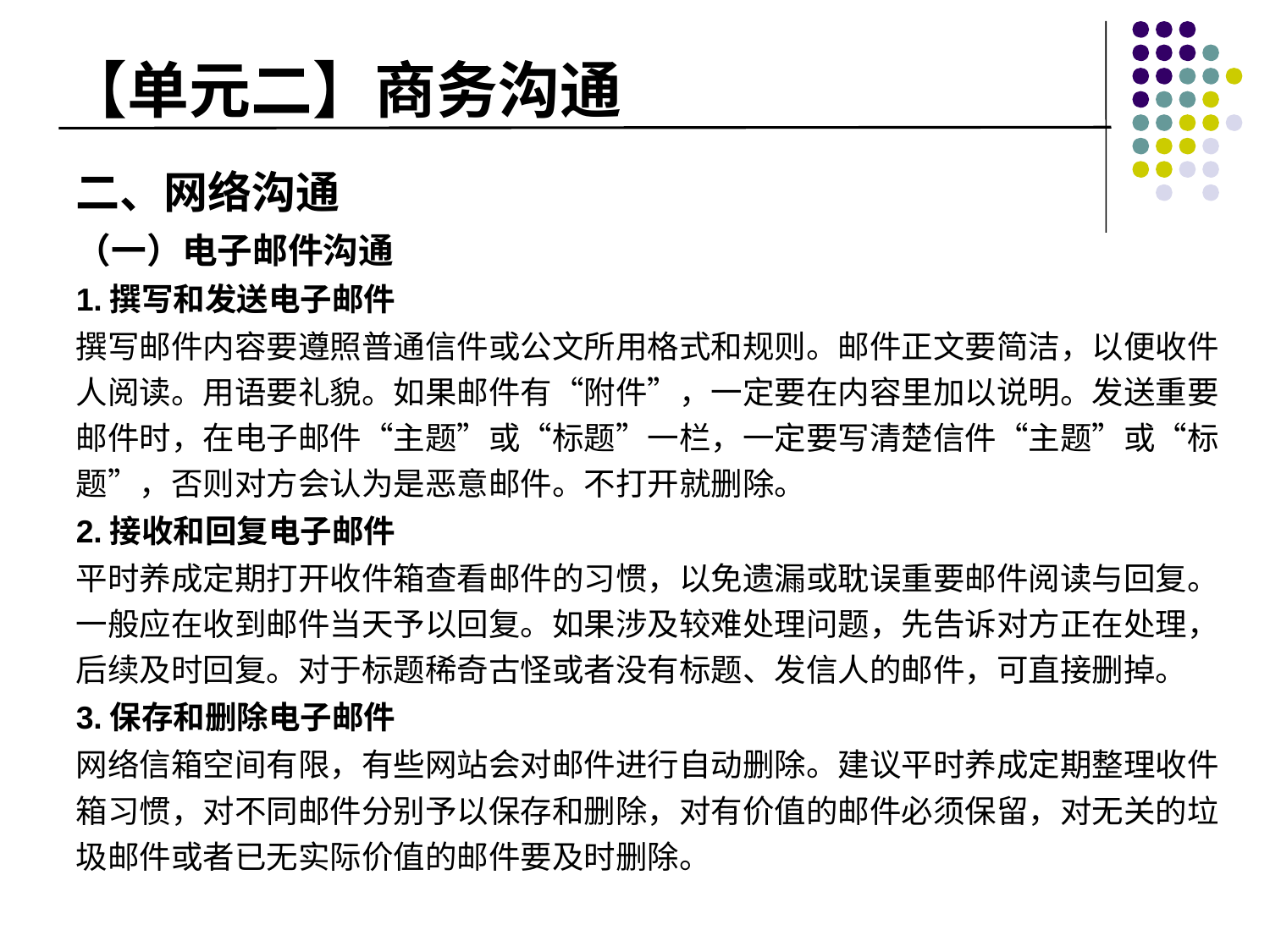

# 【单元二】商务沟通
二、网络沟通
（一）电子邮件沟通
1.撰写和发送电子邮件
撰写邮件内容要遵照普通信件或公文所用格式和规则。邮件正文要简洁，以便收件人阅读。用语要礼貌。如果邮件有“附件”，一定要在内容里加以说明。发送重要邮件时，在电子邮件“主题”或“标题”一栏，一定要写清楚信件“主题”或“标题”，否则对方会认为是恶意邮件。不打开就删除。
2.接收和回复电子邮件
平时养成定期打开收件箱查看邮件的习惯，以免遗漏或耽误重要邮件阅读与回复。一般应在收到邮件当天予以回复。如果涉及较难处理问题，先告诉对方正在处理，后续及时回复。对于标题稀奇古怪或者没有标题、发信人的邮件，可直接删掉。
3.保存和删除电子邮件
网络信箱空间有限，有些网站会对邮件进行自动删除。建议平时养成定期整理收件箱习惯，对不同邮件分别予以保存和删除，对有价值的邮件必须保留，对无关的垃圾邮件或者已无实际价值的邮件要及时删除。